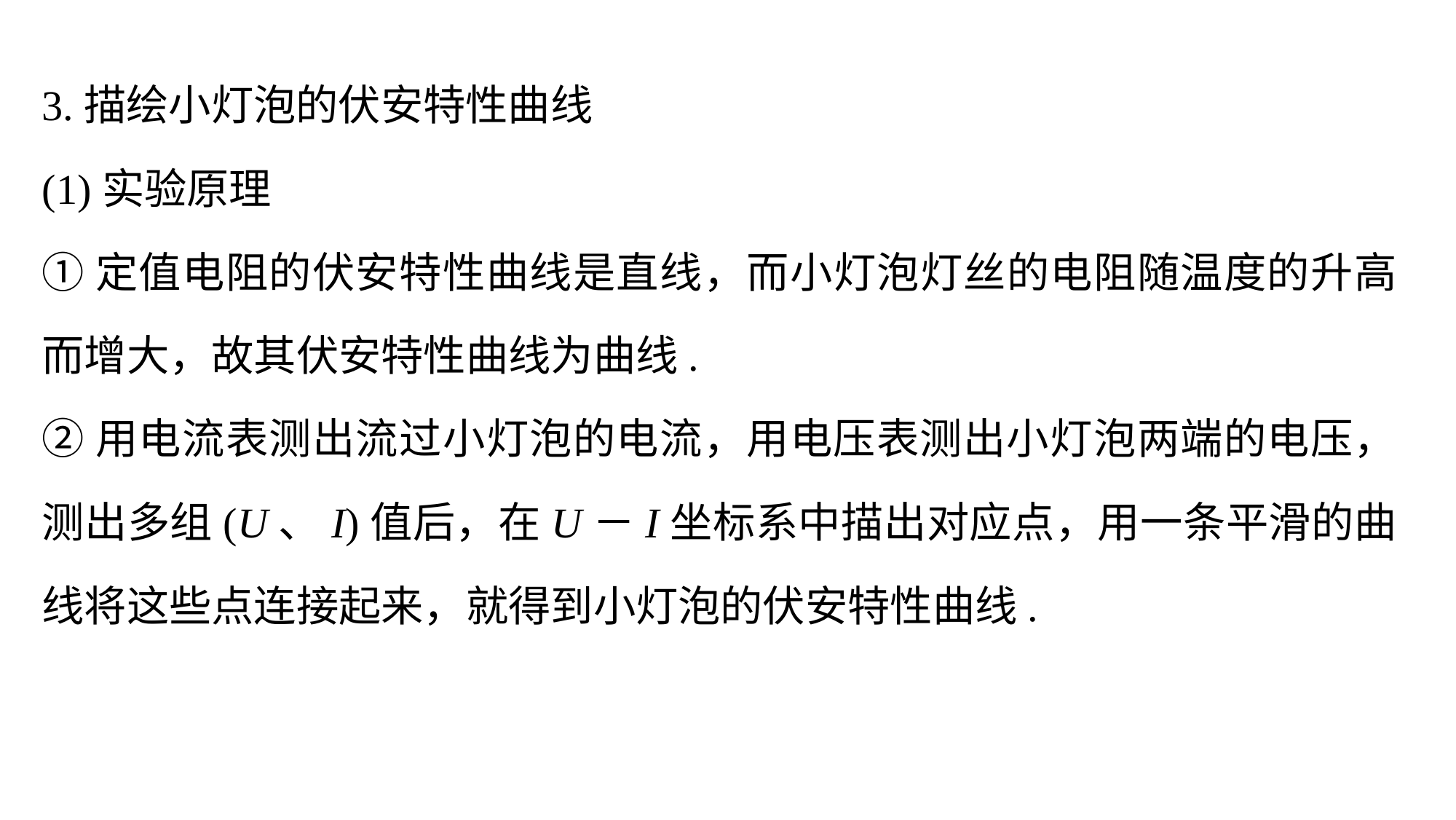

3.描绘小灯泡的伏安特性曲线
(1)实验原理
①定值电阻的伏安特性曲线是直线，而小灯泡灯丝的电阻随温度的升高而增大，故其伏安特性曲线为曲线.
②用电流表测出流过小灯泡的电流，用电压表测出小灯泡两端的电压，测出多组(U、I)值后，在U－I坐标系中描出对应点，用一条平滑的曲线将这些点连接起来，就得到小灯泡的伏安特性曲线.